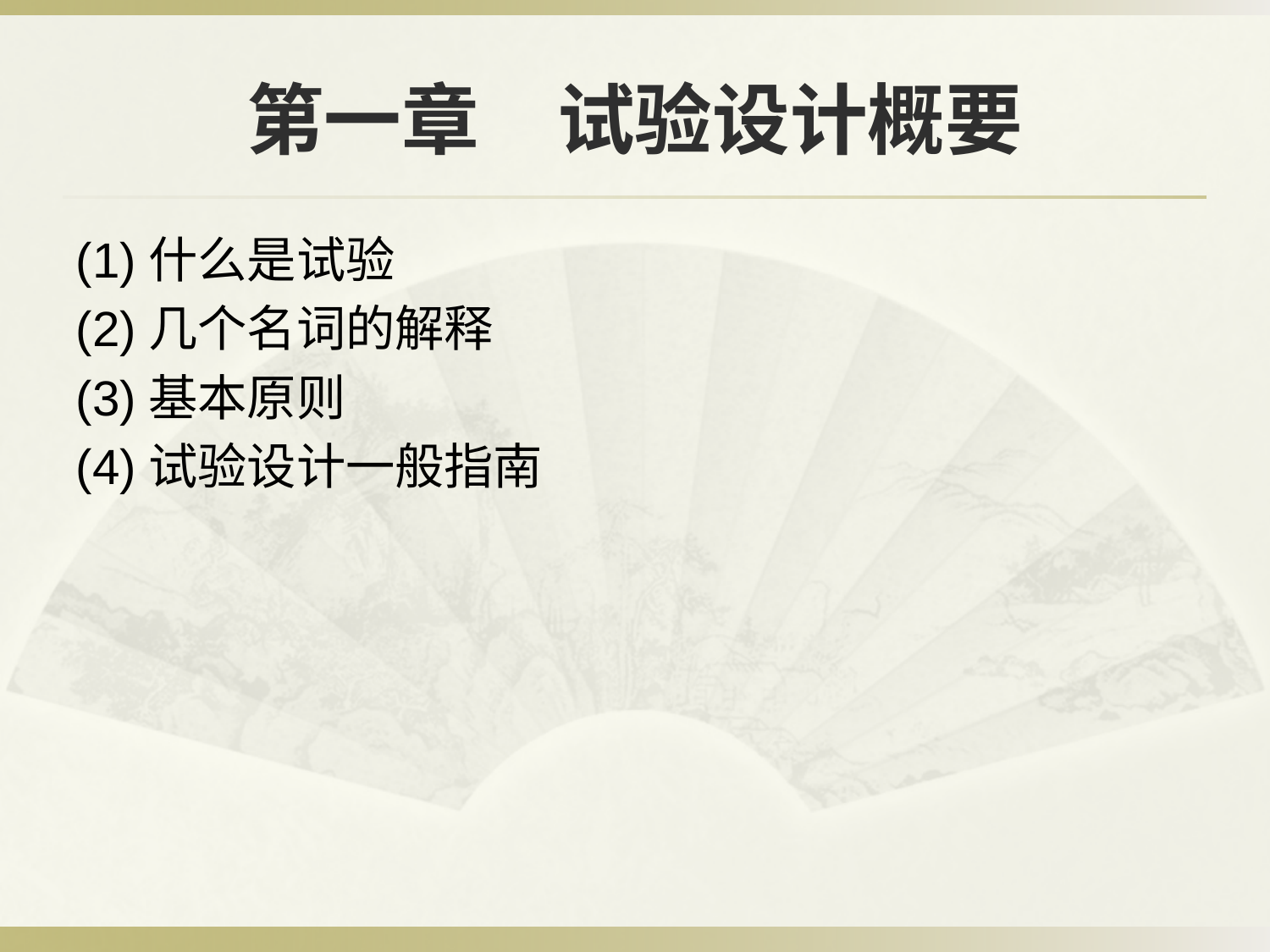

# 第一章　试验设计概要
(1)什么是试验
(2)几个名词的解释
(3)基本原则
(4)试验设计一般指南